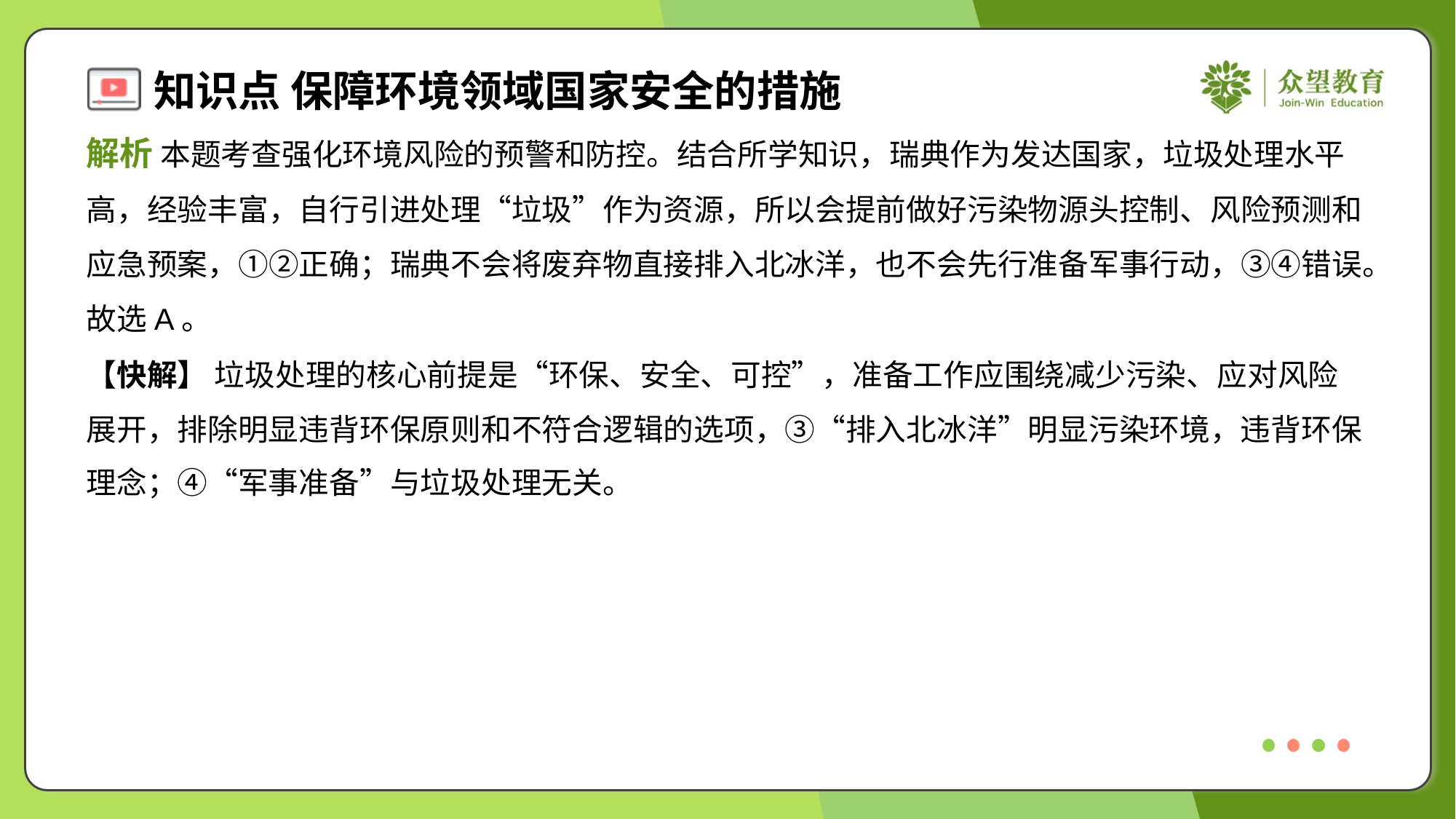

解析 本题考查强化环境风险的预警和防控。结合所学知识，瑞典作为发达国家，垃圾处理水平
高，经验丰富，自行引进处理“垃圾”作为资源，所以会提前做好污染物源头控制、风险预测和
应急预案，①②正确；瑞典不会将废弃物直接排入北冰洋，也不会先行准备军事行动，③④错误。
故选A。
【快解】 垃圾处理的核心前提是“环保、安全、可控”，准备工作应围绕减少污染、应对风险
展开，排除明显违背环保原则和不符合逻辑的选项，③“排入北冰洋”明显污染环境，违背环保
理念；④“军事准备”与垃圾处理无关。